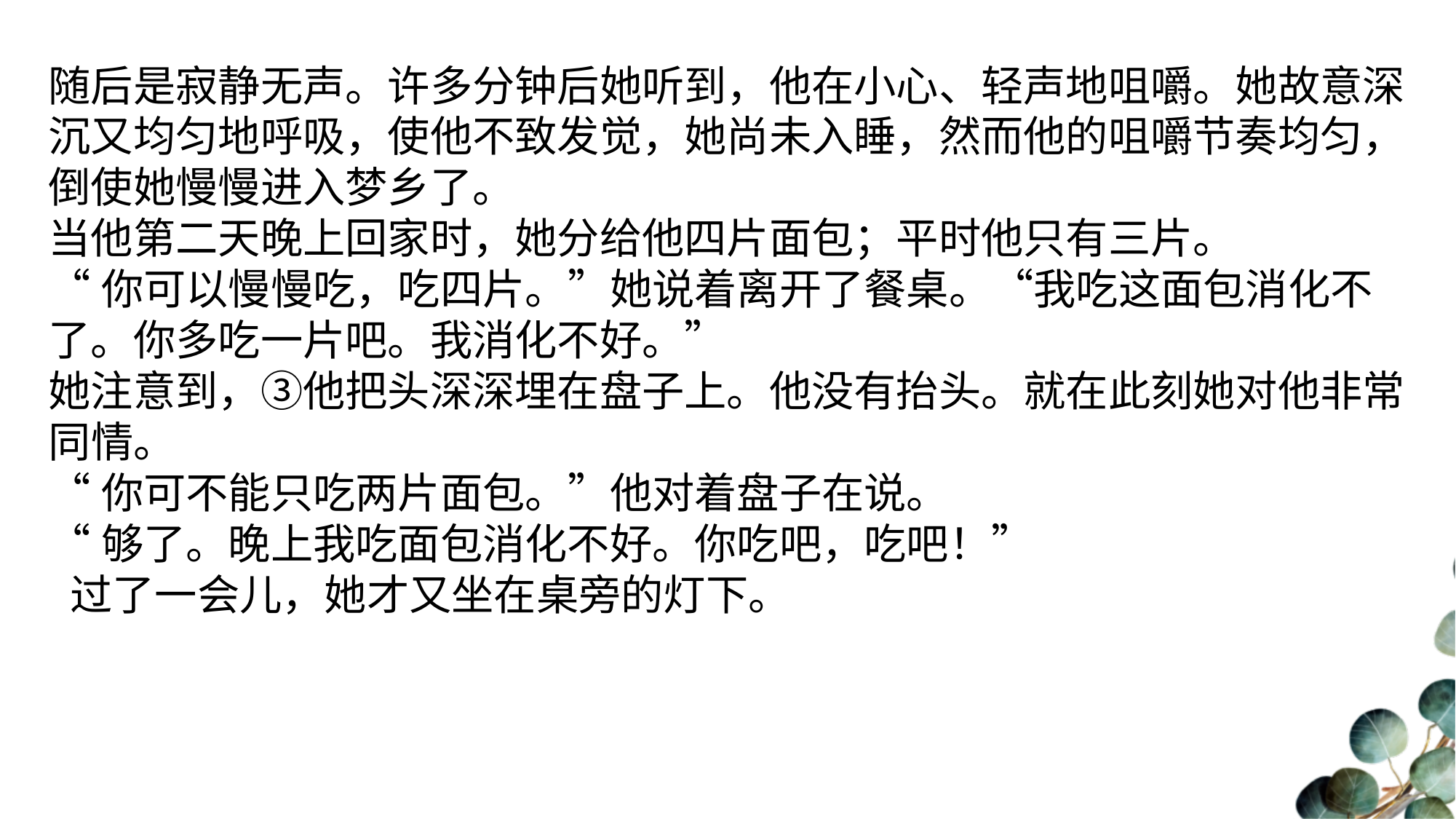

随后是寂静无声。许多分钟后她听到，他在小心、轻声地咀嚼。她故意深沉又均匀地呼吸，使他不致发觉，她尚未入睡，然而他的咀嚼节奏均匀，倒使她慢慢进入梦乡了。当他第二天晚上回家时，她分给他四片面包；平时他只有三片。“你可以慢慢吃，吃四片。”她说着离开了餐桌。“我吃这面包消化不了。你多吃一片吧。我消化不好。”她注意到，③他把头深深埋在盘子上。他没有抬头。就在此刻她对他非常同情。“你可不能只吃两片面包。”他对着盘子在说。“够了。晚上我吃面包消化不好。你吃吧，吃吧！”过了一会儿，她才又坐在桌旁的灯下。